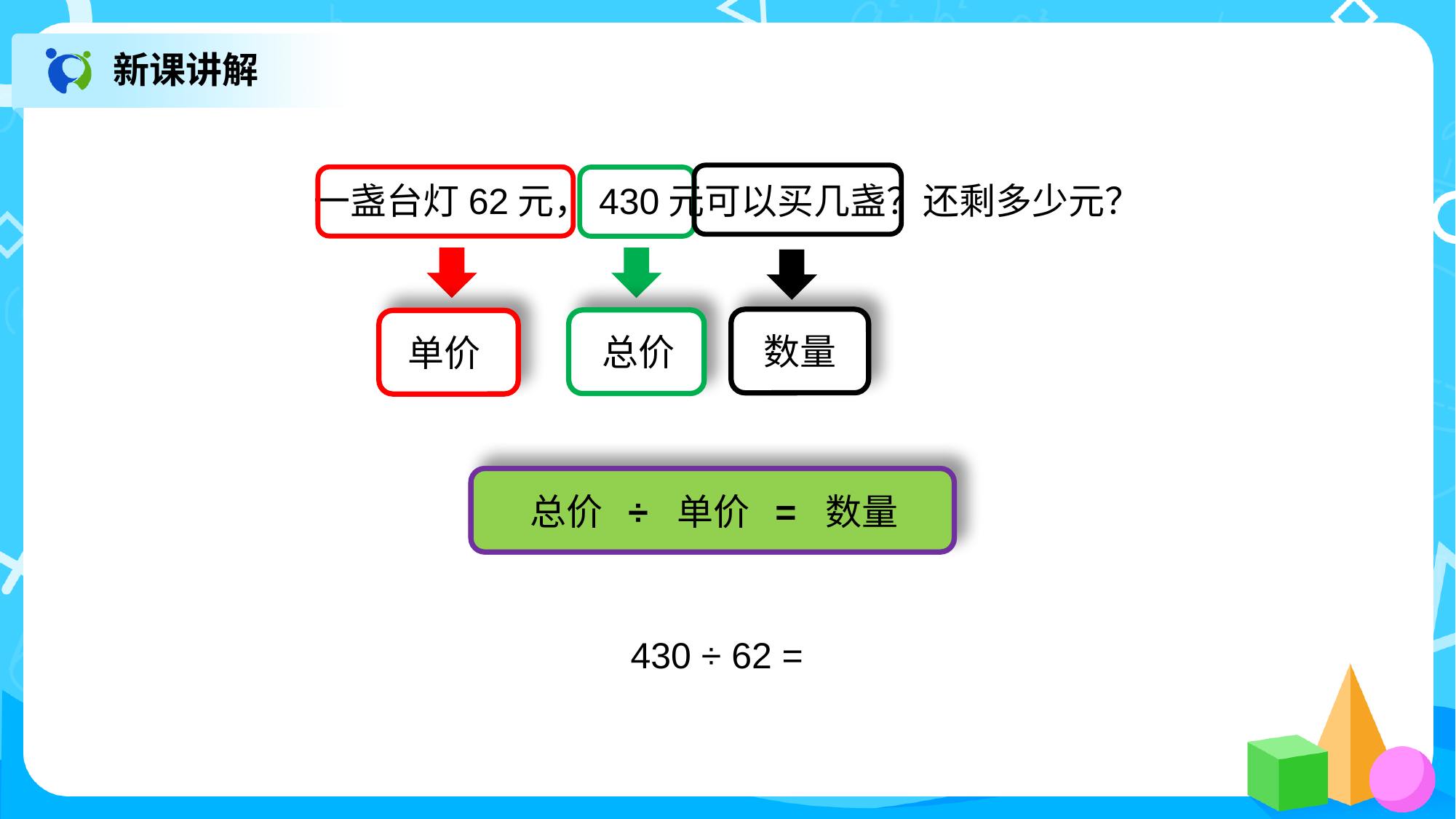

新课讲解

一盏台灯62元，430元可以买几盏？还剩多少元？

数量

总价

单价

总价  ÷  单价  =  数量
430 ÷ 62 =